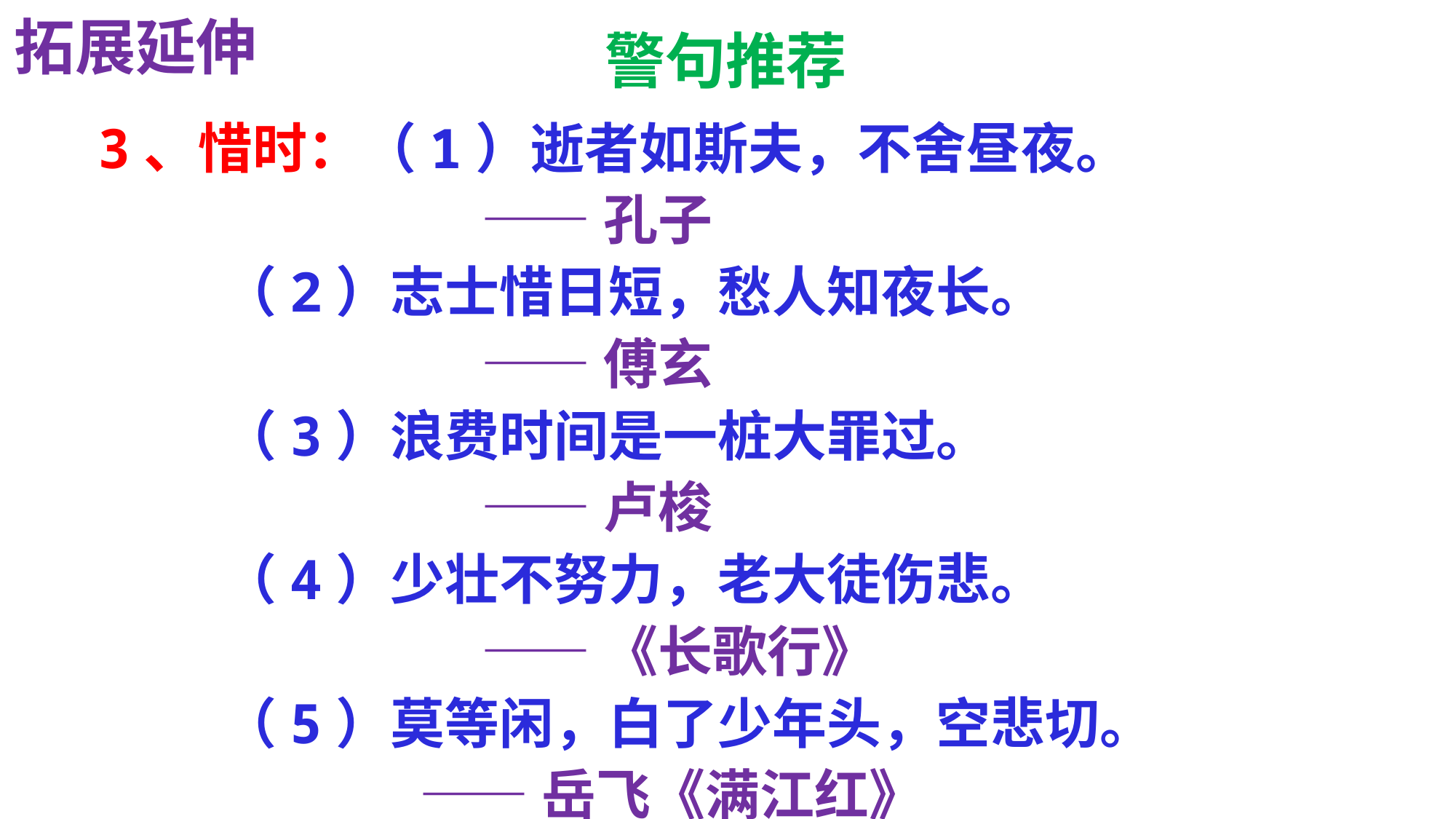

拓展延伸
警句推荐
3、惜时：（1）逝者如斯夫，不舍昼夜。
                               ——孔子
         （2）志士惜日短，愁人知夜长。
                               ——傅玄
         （3）浪费时间是一桩大罪过。
                               ——卢梭
         （4）少壮不努力，老大徒伤悲。
                               ——《长歌行》
         （5）莫等闲，白了少年头，空悲切。
                          ——岳飞《满江红》